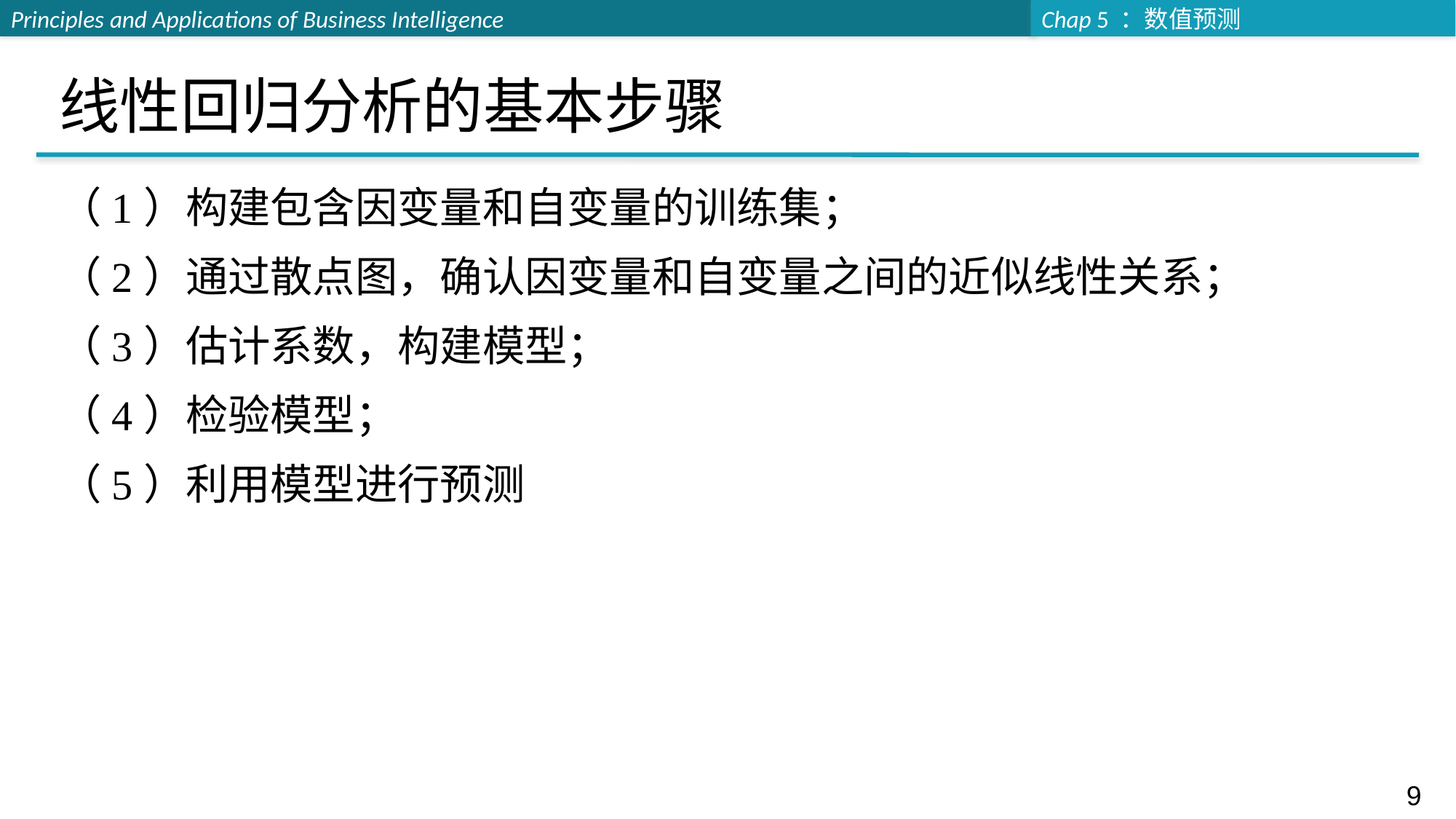

# 线性回归分析的基本步骤
（1）构建包含因变量和自变量的训练集；
（2）通过散点图，确认因变量和自变量之间的近似线性关系；
（3）估计系数，构建模型；
（4）检验模型；
（5）利用模型进行预测